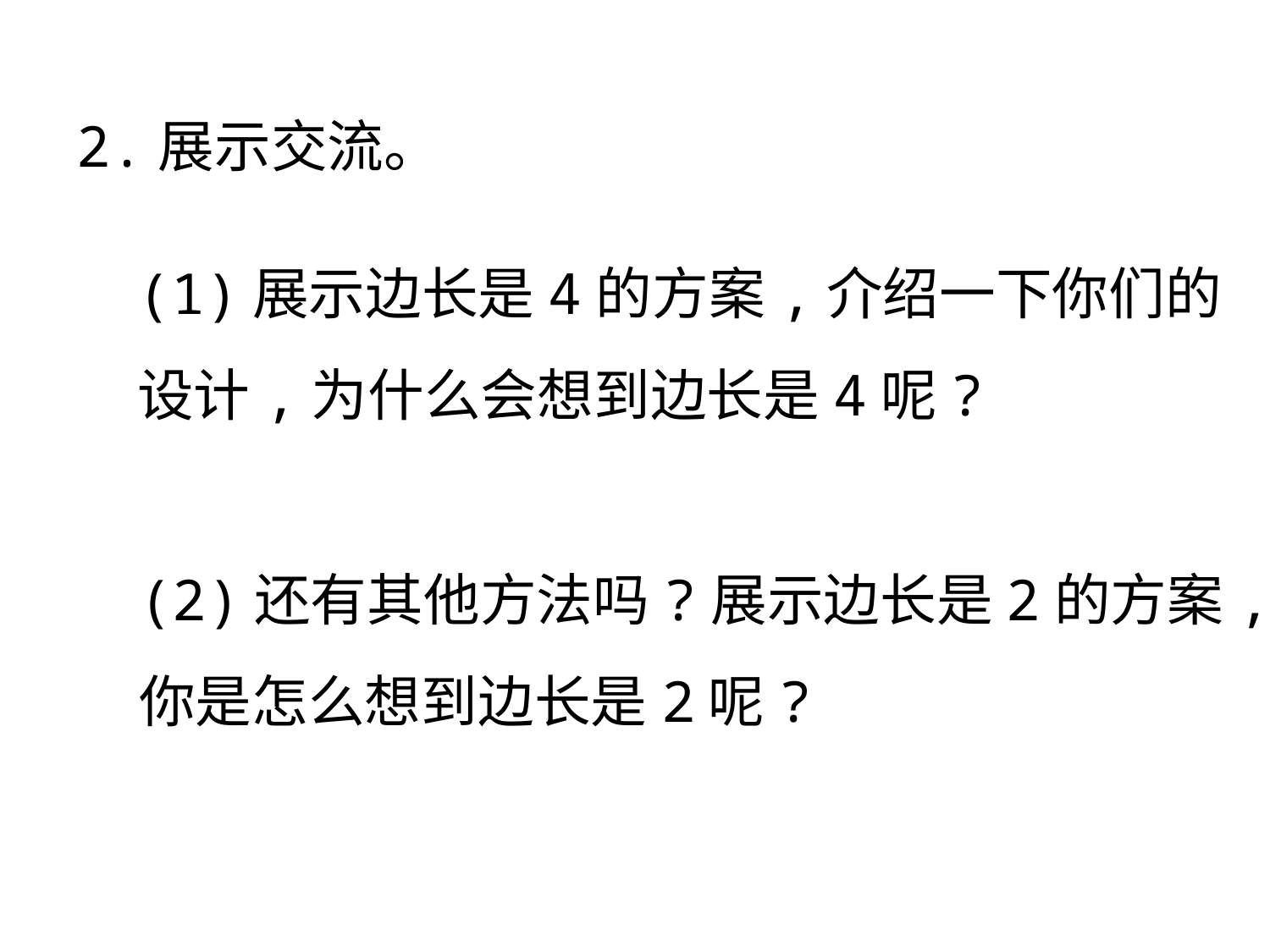

2.展示交流。
(1)展示边长是4的方案,介绍一下你们的设计,为什么会想到边长是4呢?
(2)还有其他方法吗?展示边长是2的方案,你是怎么想到边长是2呢?